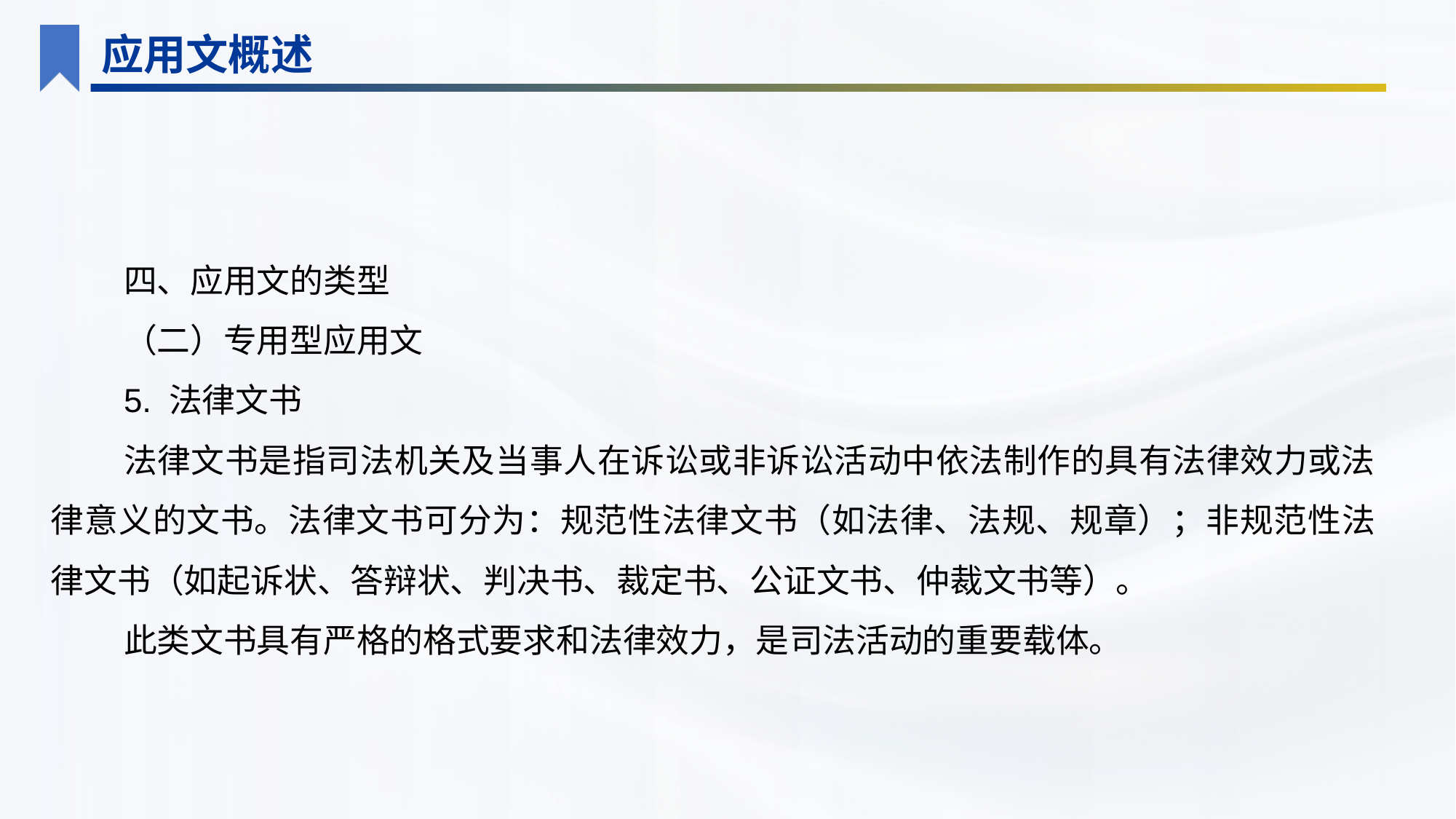

应用文概述
四、应用文的类型
（二）专用型应用文
5. 法律文书
法律文书是指司法机关及当事人在诉讼或非诉讼活动中依法制作的具有法律效力或法律意义的文书。法律文书可分为：规范性法律文书（如法律、法规、规章）；非规范性法律文书（如起诉状、答辩状、判决书、裁定书、公证文书、仲裁文书等）。
此类文书具有严格的格式要求和法律效力，是司法活动的重要载体。